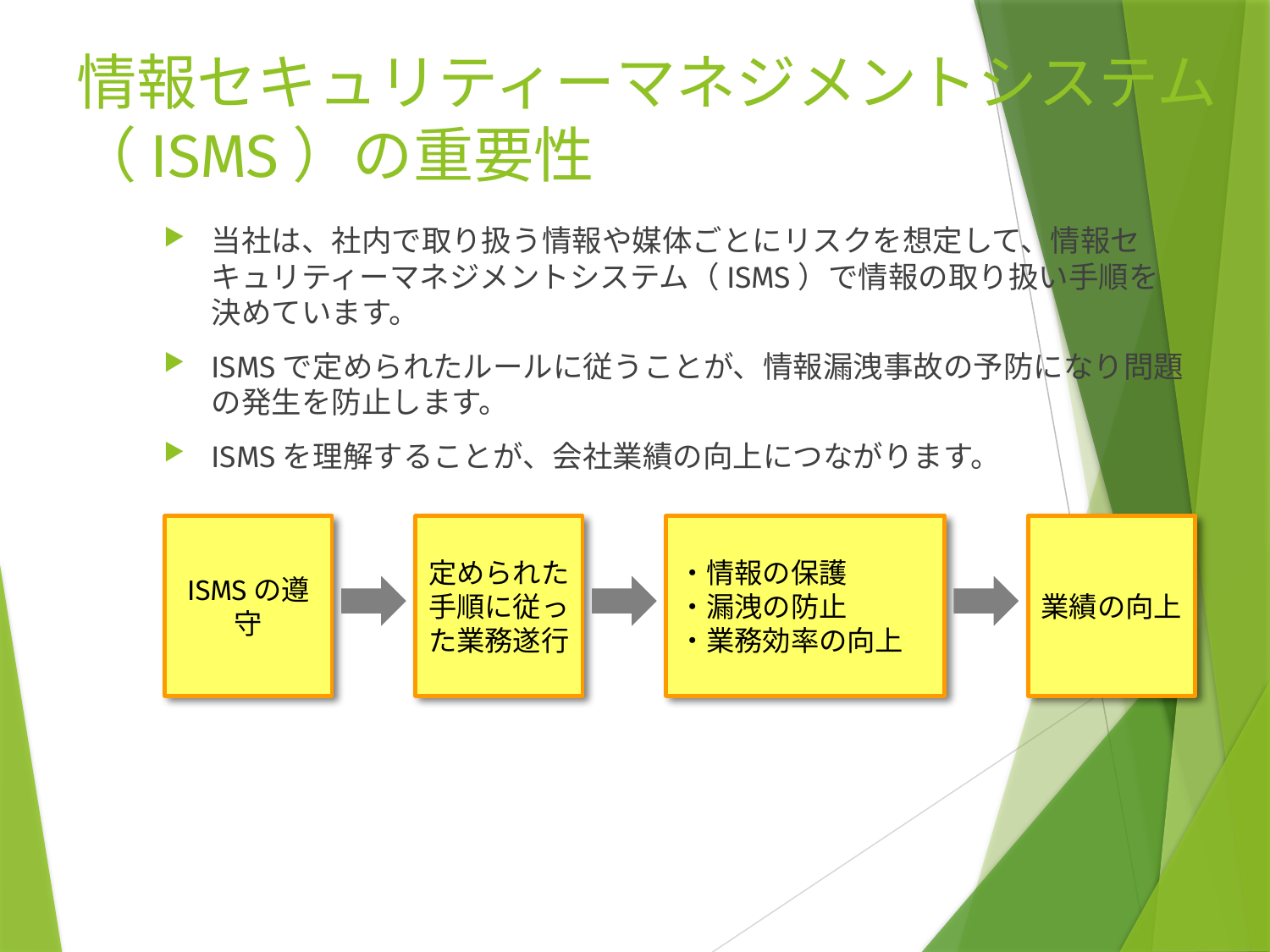

# 情報セキュリティーマネジメントシステム（ISMS）の重要性
当社は、社内で取り扱う情報や媒体ごとにリスクを想定して、情報セキュリティーマネジメントシステム（ISMS）で情報の取り扱い手順を決めています。
ISMSで定められたルールに従うことが、情報漏洩事故の予防になり問題の発生を防止します。
ISMSを理解することが、会社業績の向上につながります。
ISMSの遵守
定められた手順に従った業務遂行
・情報の保護
・漏洩の防止
・業務効率の向上
業績の向上